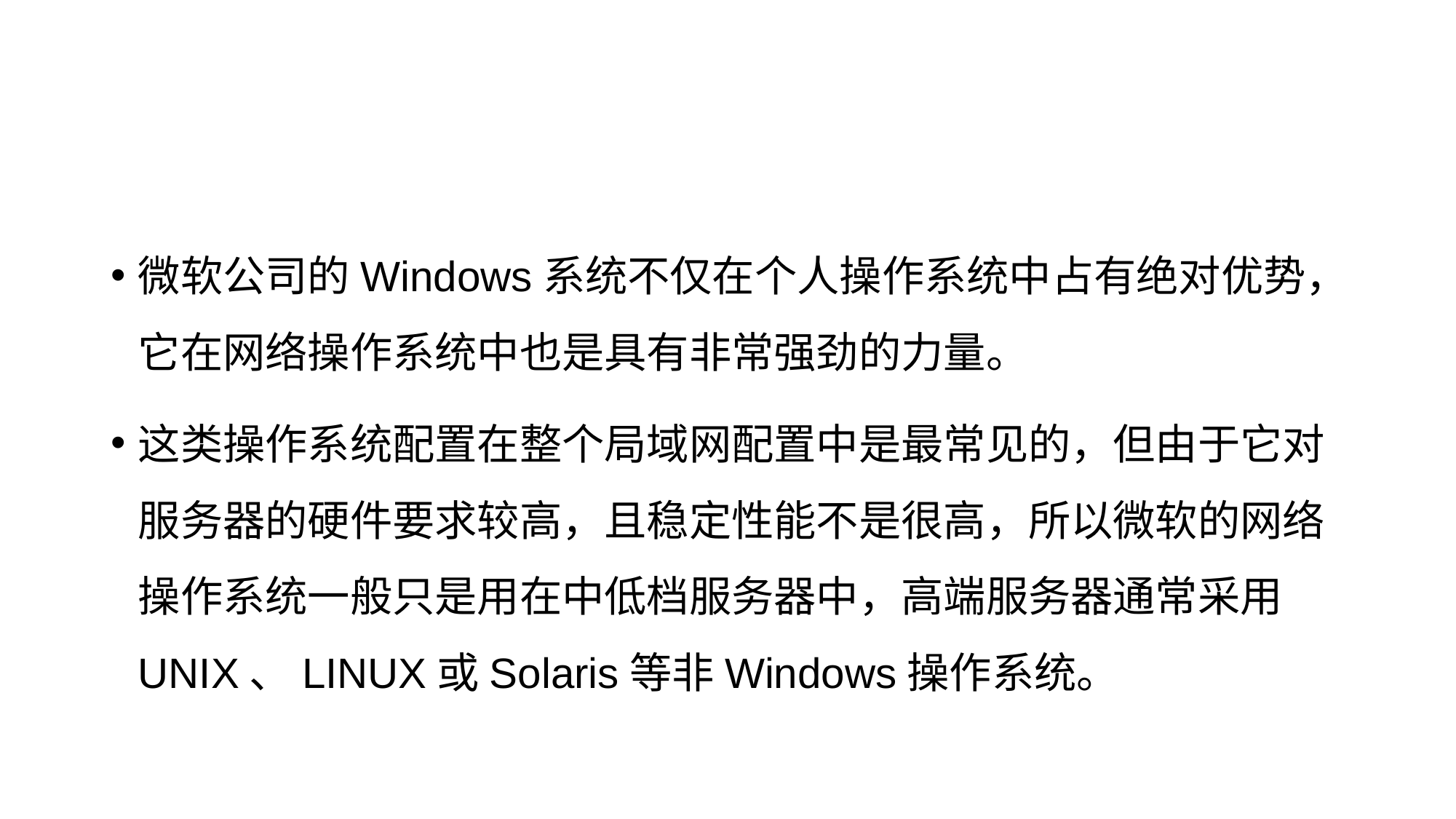

微软公司的Windows系统不仅在个人操作系统中占有绝对优势，它在网络操作系统中也是具有非常强劲的力量。
这类操作系统配置在整个局域网配置中是最常见的，但由于它对服务器的硬件要求较高，且稳定性能不是很高，所以微软的网络操作系统一般只是用在中低档服务器中，高端服务器通常采用UNIX、LINUX或Solaris等非Windows操作系统。